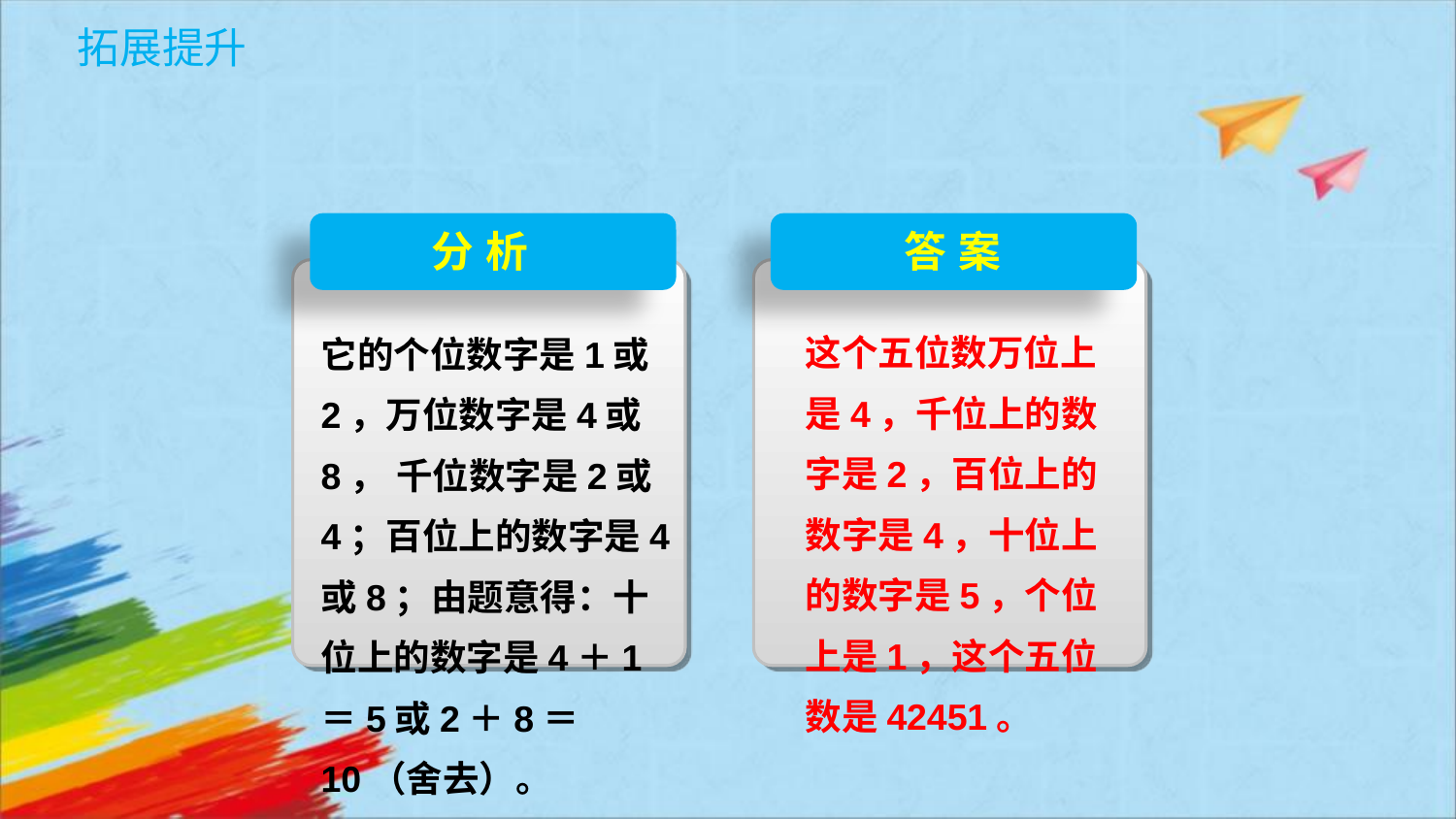

分 析

它的个位数字是1或2，万位数字是4或8， 千位数字是2或4；百位上的数字是4或8；由题意得：十位上的数字是4＋1＝5或2＋8＝10（舍去）。

答 案

这个五位数万位上是4，千位上的数字是2，百位上的数字是4，十位上的数字是5，个位上是1，这个五位数是42451。